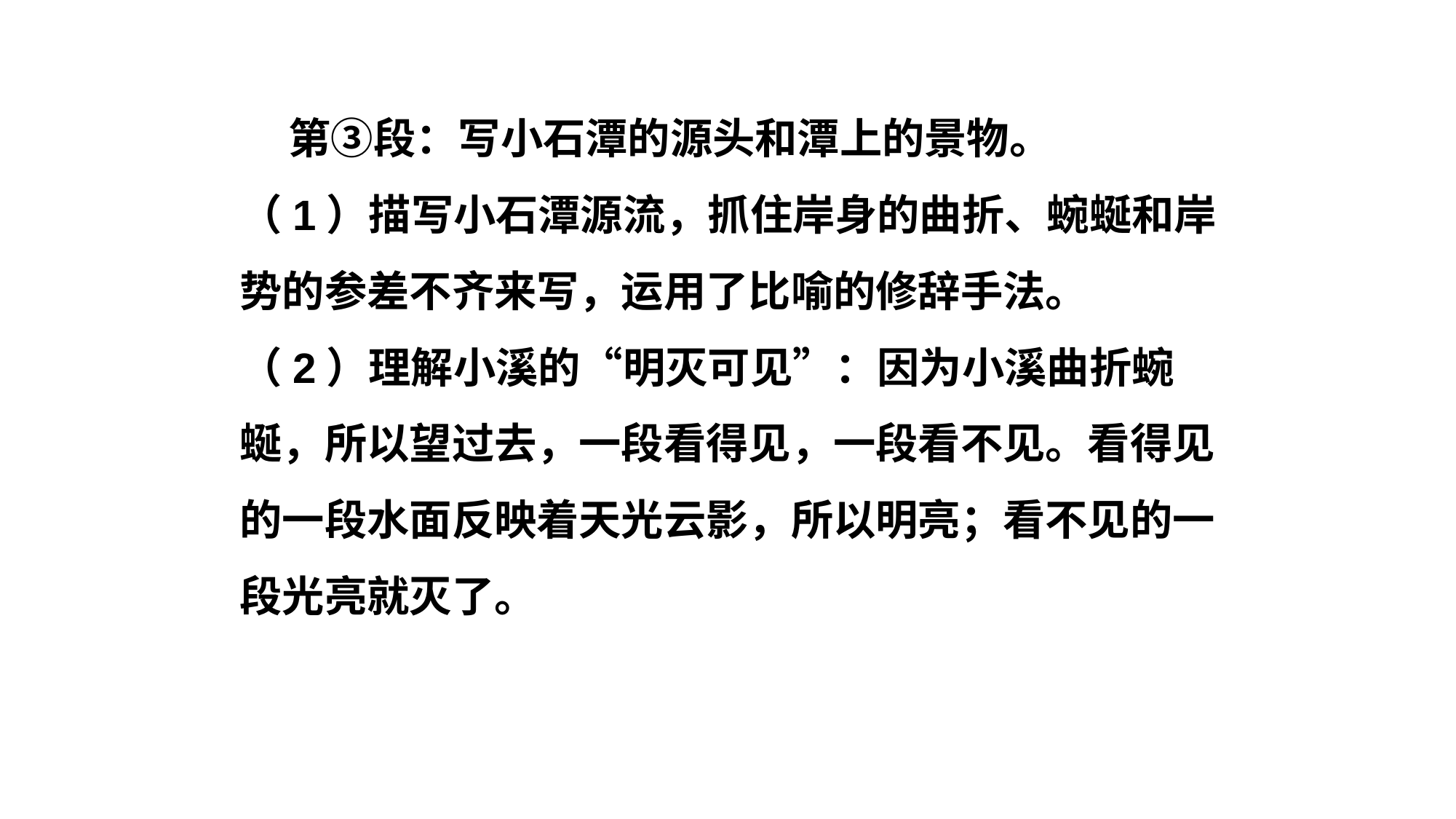

第③段：写小石潭的源头和潭上的景物。
（1）描写小石潭源流，抓住岸身的曲折、蜿蜒和岸势的参差不齐来写，运用了比喻的修辞手法。
（2）理解小溪的“明灭可见”：因为小溪曲折蜿蜒，所以望过去，一段看得见，一段看不见。看得见的一段水面反映着天光云影，所以明亮；看不见的一段光亮就灭了。